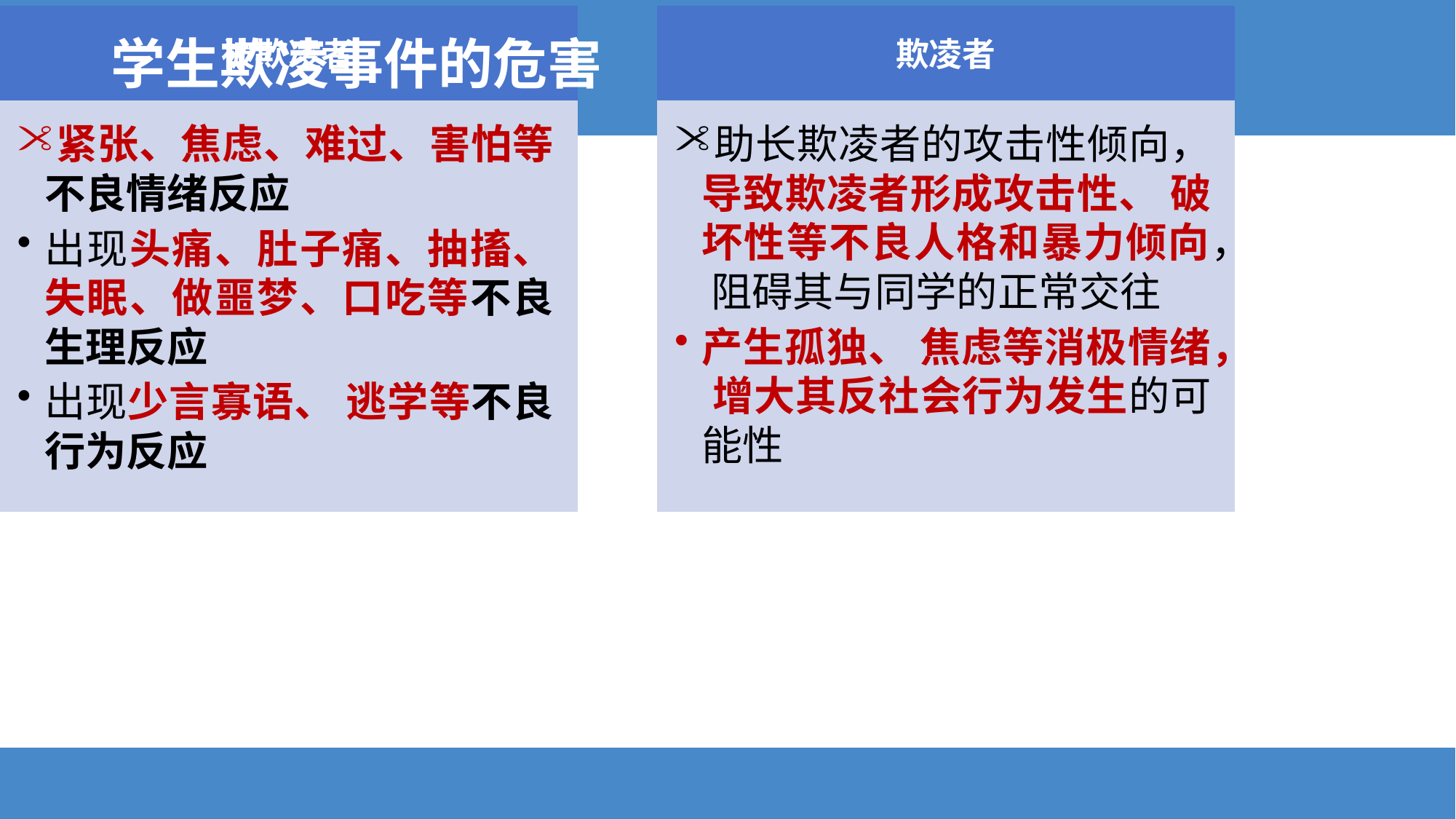

# 学生欺凌事件的危害
被欺凌者
紧张、焦虑、难过、害怕等不良情绪反应
出现头痛、肚子痛、抽搐、失眠、做噩梦、口吃等不良生理反应
出现少言寡语、 逃学等不良行为反应
欺凌者
助长欺凌者的攻击性倾向， 导致欺凌者形成攻击性、 破坏性等不良人格和暴力倾向， 阻碍其与同学的正常交往
产生孤独、 焦虑等消极情绪， 增大其反社会行为发生的可能性